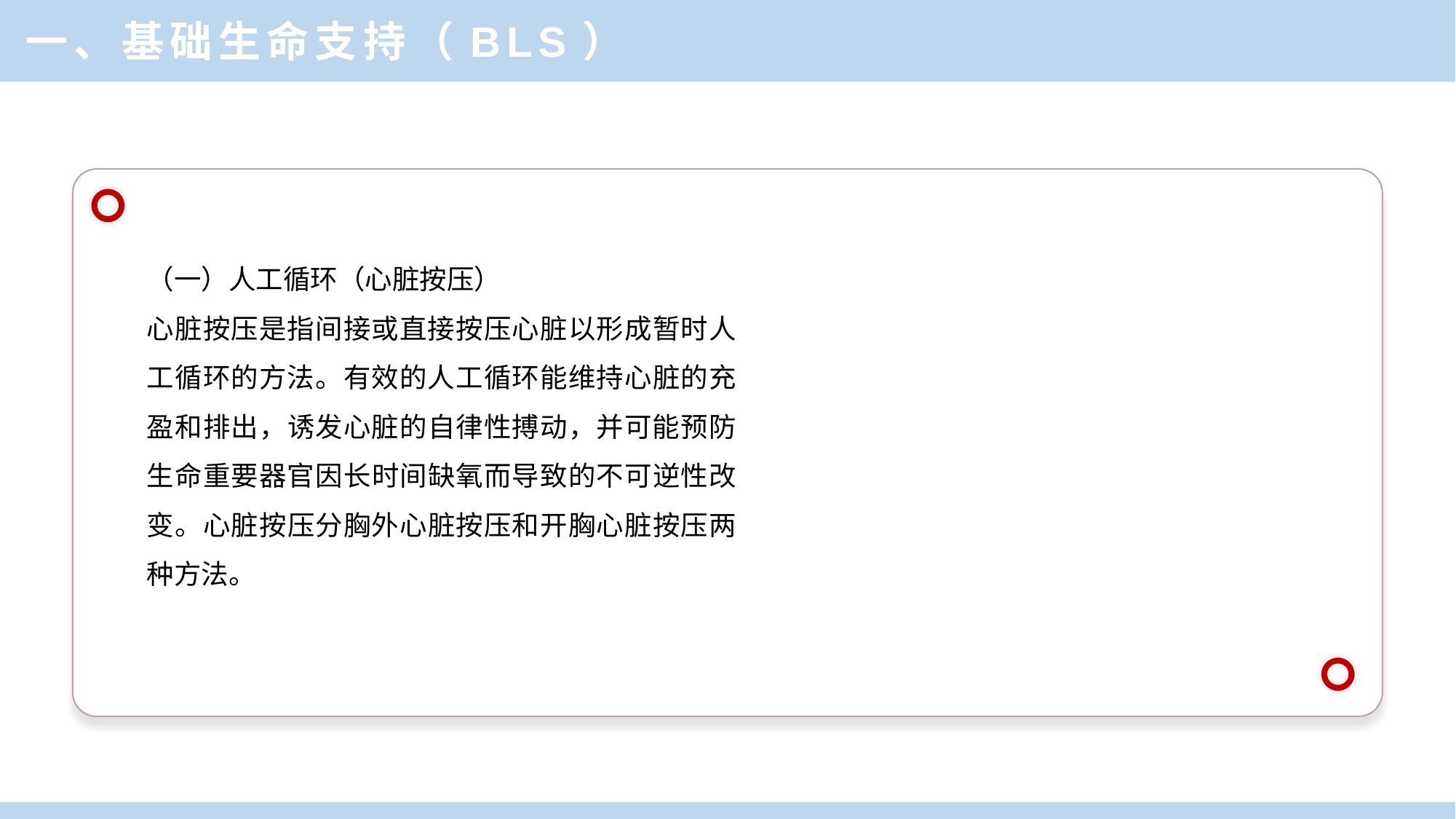

一、基础生命支持（BLS）

（一）人工循环（心脏按压）
心脏按压是指间接或直接按压心脏以形成暂时人工循环的方法。有效的人工循环能维持心脏的充盈和排出，诱发心脏的自律性搏动，并可能预防生命重要器官因长时间缺氧而导致的不可逆性改变。心脏按压分胸外心脏按压和开胸心脏按压两种方法。